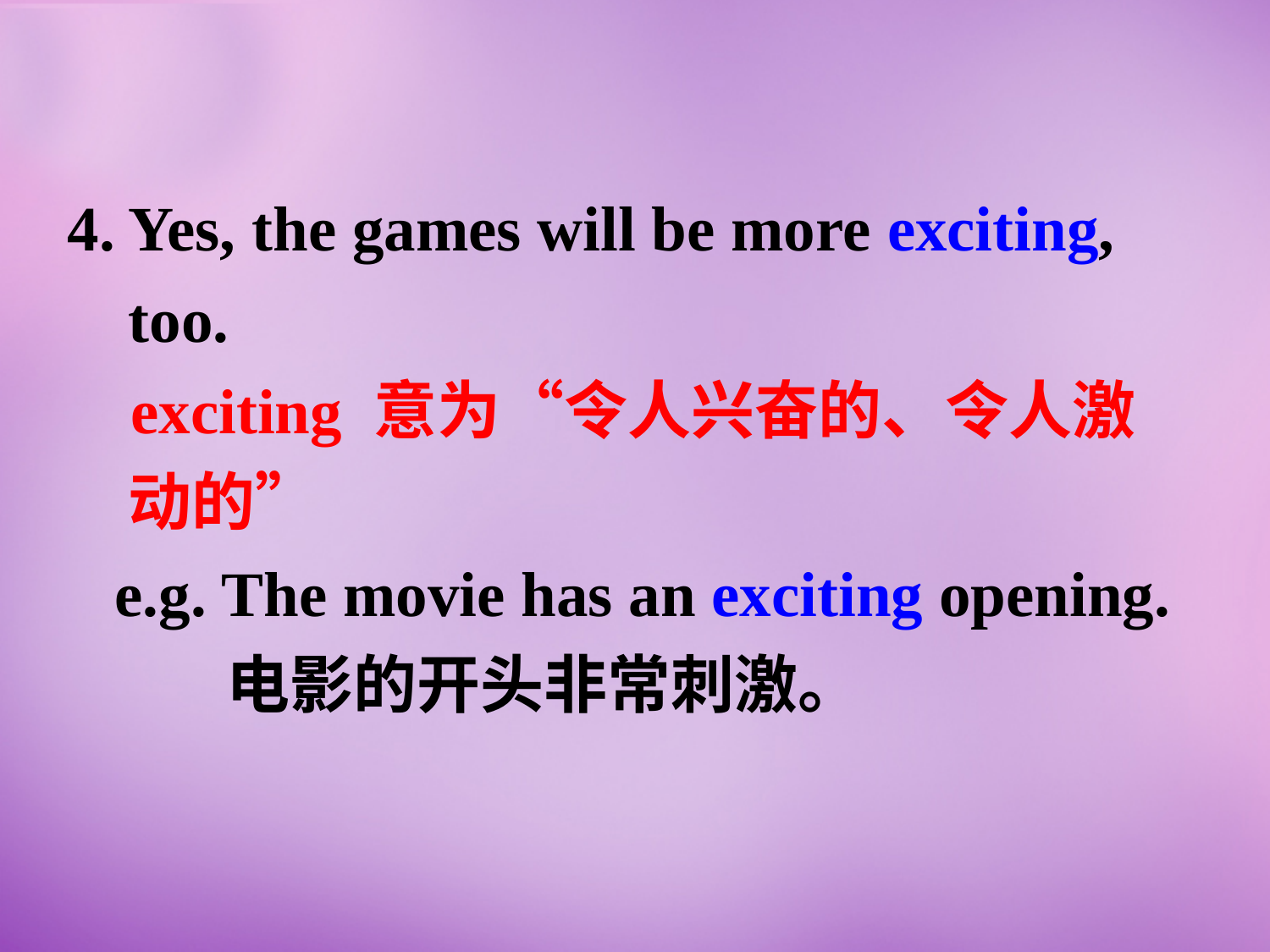

4. Yes, the games will be more exciting, too.
    exciting 意为“令人兴奋的、令人激动的”
   e.g. The movie has an exciting opening.
          电影的开头非常刺激。